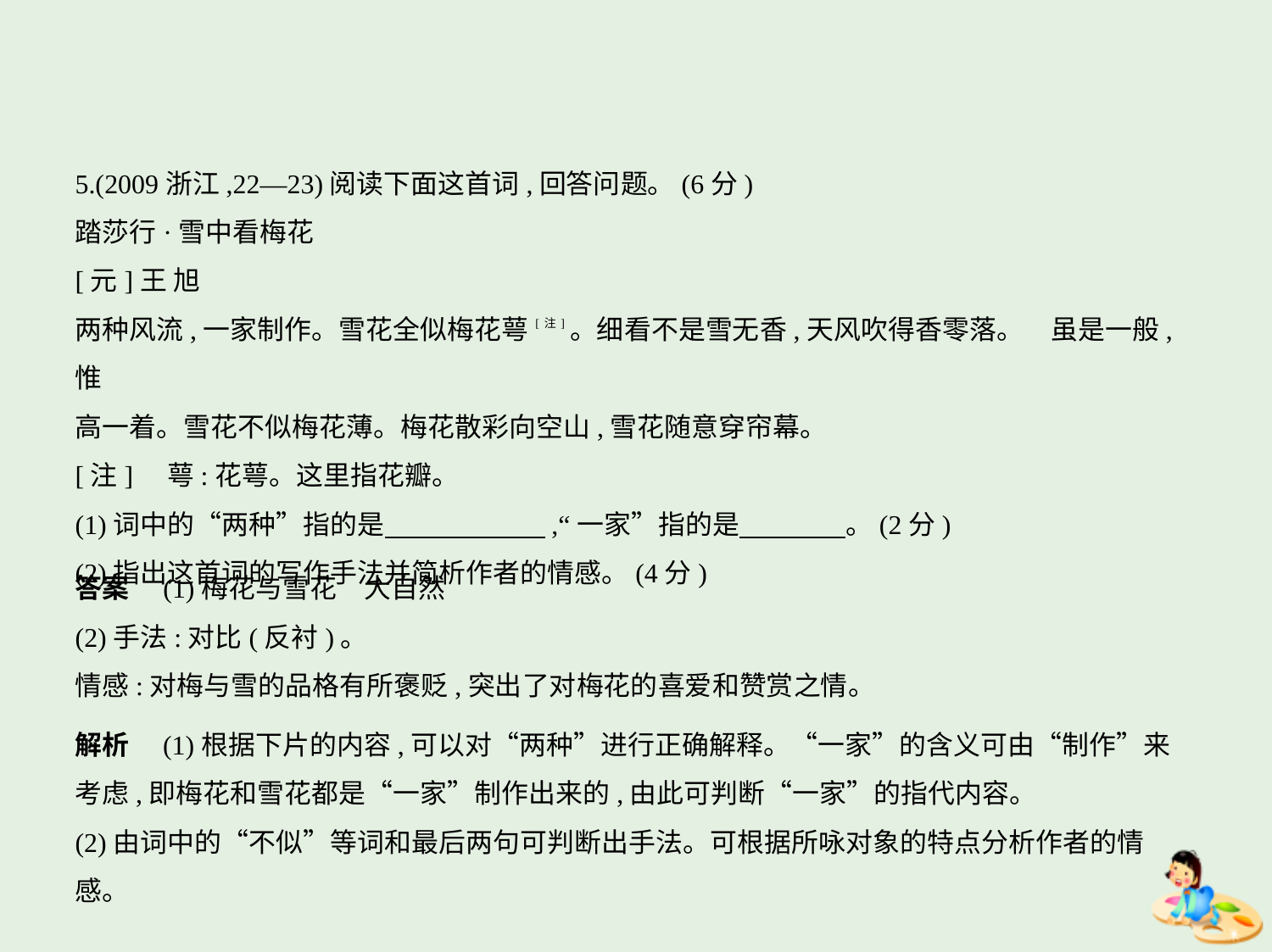

5.(2009浙江,22—23)阅读下面这首词,回答问题。(6分)
踏莎行·雪中看梅花
[元]王 旭
两种风流,一家制作。雪花全似梅花萼[注]。细看不是雪无香,天风吹得香零落。　虽是一般,惟
高一着。雪花不似梅花薄。梅花散彩向空山,雪花随意穿帘幕。
[注]　萼:花萼。这里指花瓣。
(1)词中的“两种”指的是　　　　　    ,“一家”指的是　　　    。(2分)
(2)指出这首词的写作手法并简析作者的情感。(4分)
答案　(1)梅花与雪花　大自然
(2)手法:对比(反衬)。
情感:对梅与雪的品格有所褒贬,突出了对梅花的喜爱和赞赏之情。
解析　(1)根据下片的内容,可以对“两种”进行正确解释。“一家”的含义可由“制作”来
考虑,即梅花和雪花都是“一家”制作出来的,由此可判断“一家”的指代内容。
(2)由词中的“不似”等词和最后两句可判断出手法。可根据所咏对象的特点分析作者的情
感。